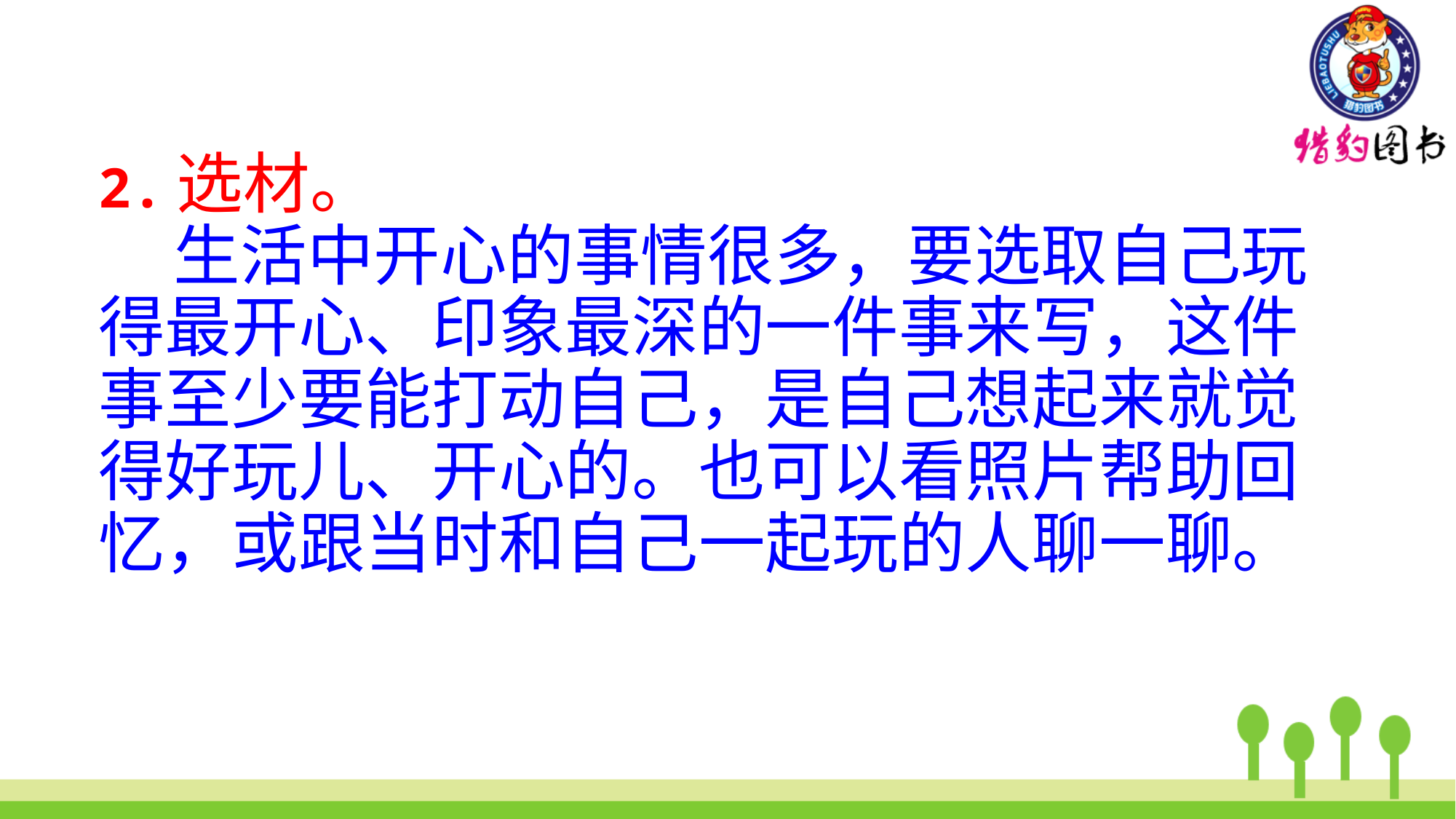

2.选材。
    生活中开心的事情很多，要选取自己玩得最开心、印象最深的一件事来写，这件事至少要能打动自己，是自己想起来就觉得好玩儿、开心的。也可以看照片帮助回忆，或跟当时和自己一起玩的人聊一聊。